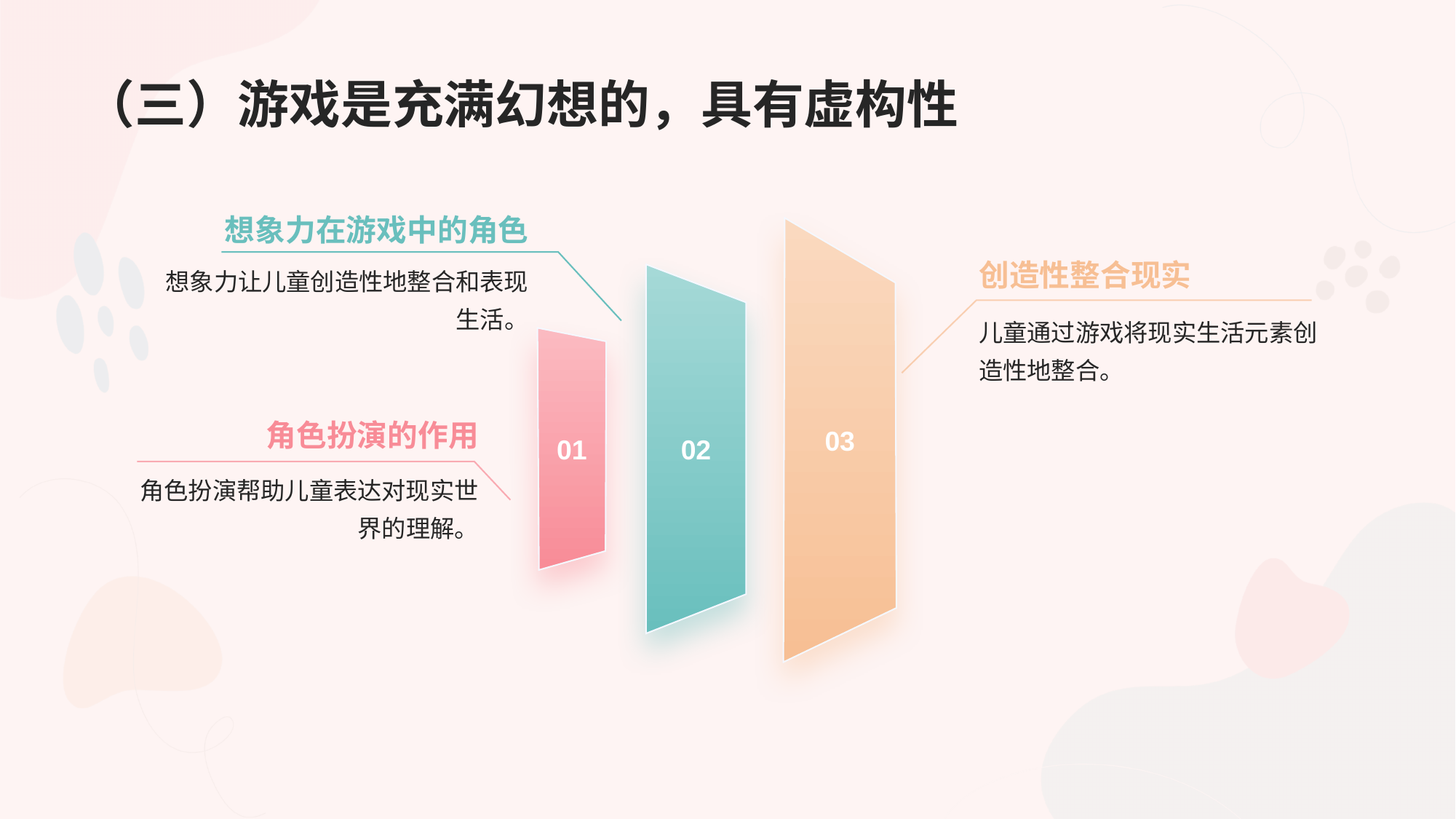

# （三）游戏是充满幻想的，具有虚构性
想象力在游戏中的角色
03
创造性整合现实

想象力让儿童创造性地整合和表现生活。
02

儿童通过游戏将现实生活元素创造性地整合。
01
角色扮演的作用

角色扮演帮助儿童表达对现实世界的理解。